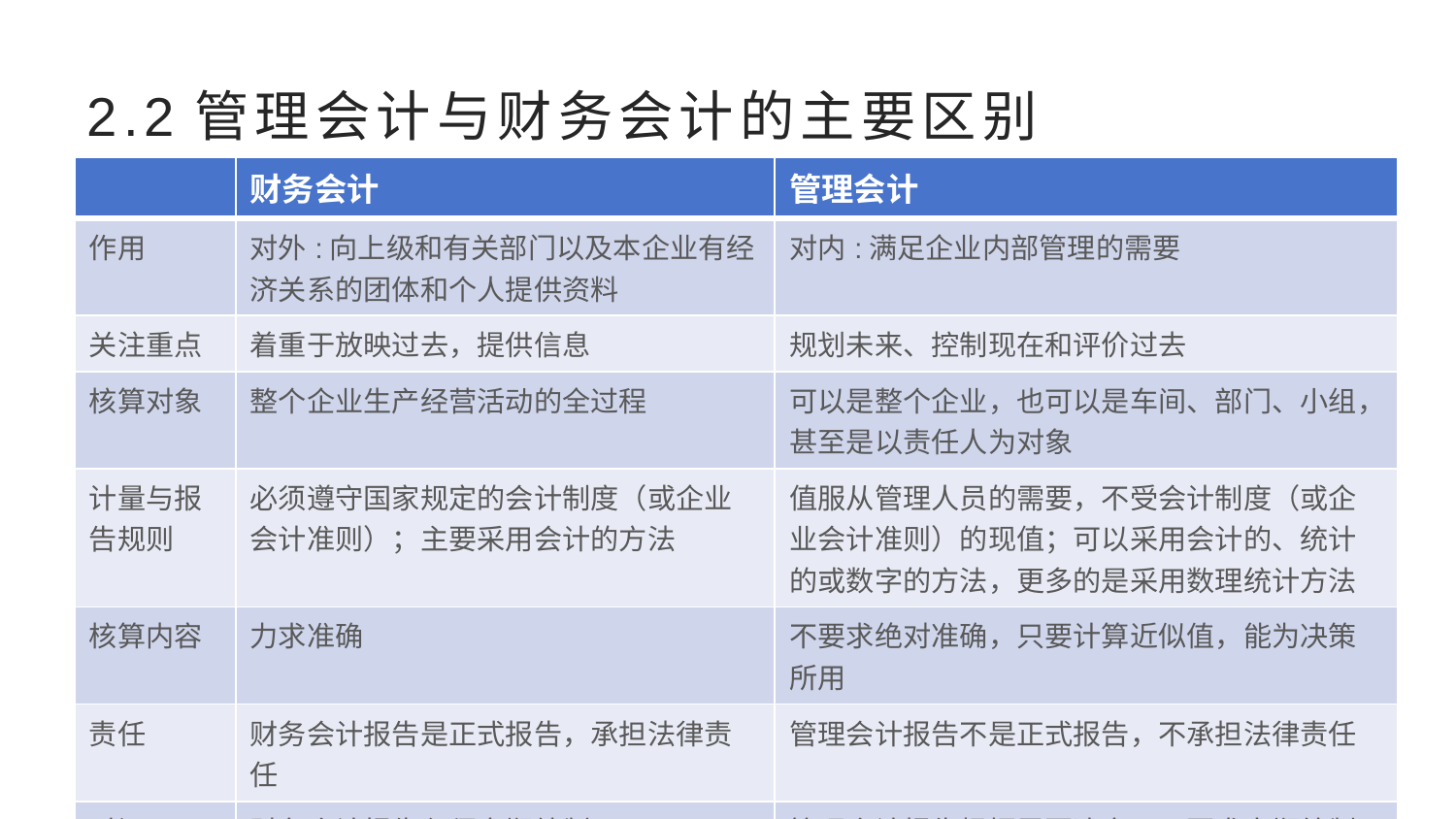

# 2.2管理会计与财务会计的主要区别
|  | 财务会计 | 管理会计 |
| --- | --- | --- |
| 作用 | 对外:向上级和有关部门以及本企业有经济关系的团体和个人提供资料 | 对内:满足企业内部管理的需要 |
| 关注重点 | 着重于放映过去，提供信息 | 规划未来、控制现在和评价过去 |
| 核算对象 | 整个企业生产经营活动的全过程 | 可以是整个企业，也可以是车间、部门、小组，甚至是以责任人为对象 |
| 计量与报告规则 | 必须遵守国家规定的会计制度（或企业会计准则）；主要采用会计的方法 | 值服从管理人员的需要，不受会计制度（或企业会计准则）的现值；可以采用会计的、统计的或数字的方法，更多的是采用数理统计方法 |
| 核算内容 | 力求准确 | 不要求绝对准确，只要计算近似值，能为决策所用 |
| 责任 | 财务会计报告是正式报告，承担法律责任 | 管理会计报告不是正式报告，不承担法律责任 |
| 时间 | 财务会计报告必须定期编制 | 管理会计报告根据需要决定，不要求定期编制，可能是每小时，也可能是15~20小时 |